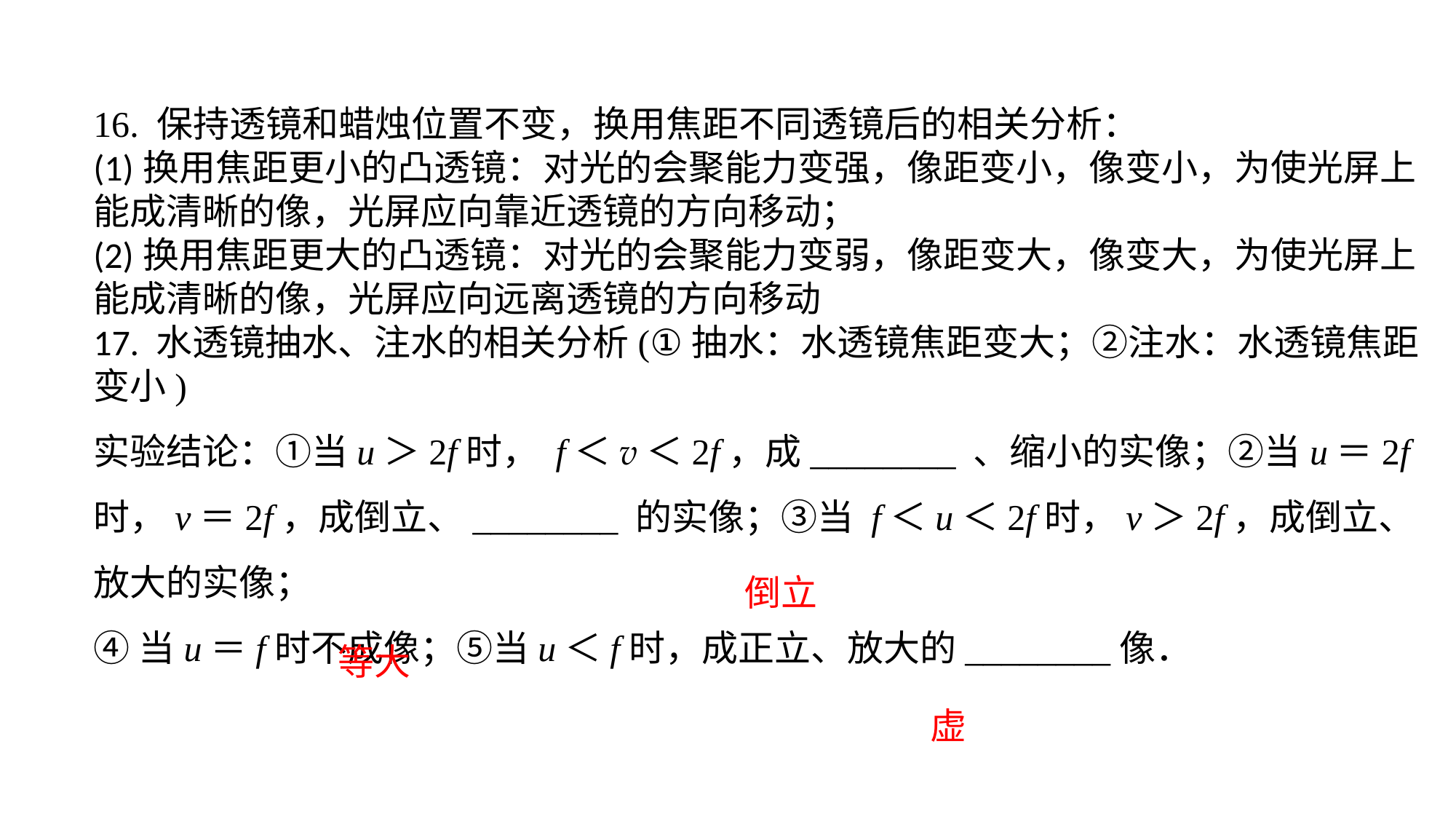

16. 保持透镜和蜡烛位置不变，换用焦距不同透镜后的相关分析：(1)换用焦距更小的凸透镜：对光的会聚能力变强，像距变小，像变小，为使光屏上能成清晰的像，光屏应向靠近透镜的方向移动；(2)换用焦距更大的凸透镜：对光的会聚能力变弱，像距变大，像变大，为使光屏上能成清晰的像，光屏应向远离透镜的方向移动17. 水透镜抽水、注水的相关分析(①抽水：水透镜焦距变大；②注水：水透镜焦距变小)实验结论：①当u＞2f时， f＜v＜2f，成________ 、缩小的实像；②当u＝2f时，v＝2f，成倒立、________ 的实像；③当 f＜u＜2f时，v＞2f，成倒立、放大的实像；
④当u＝f时不成像；⑤当u＜f时，成正立、放大的________像．
倒立
等大
虚